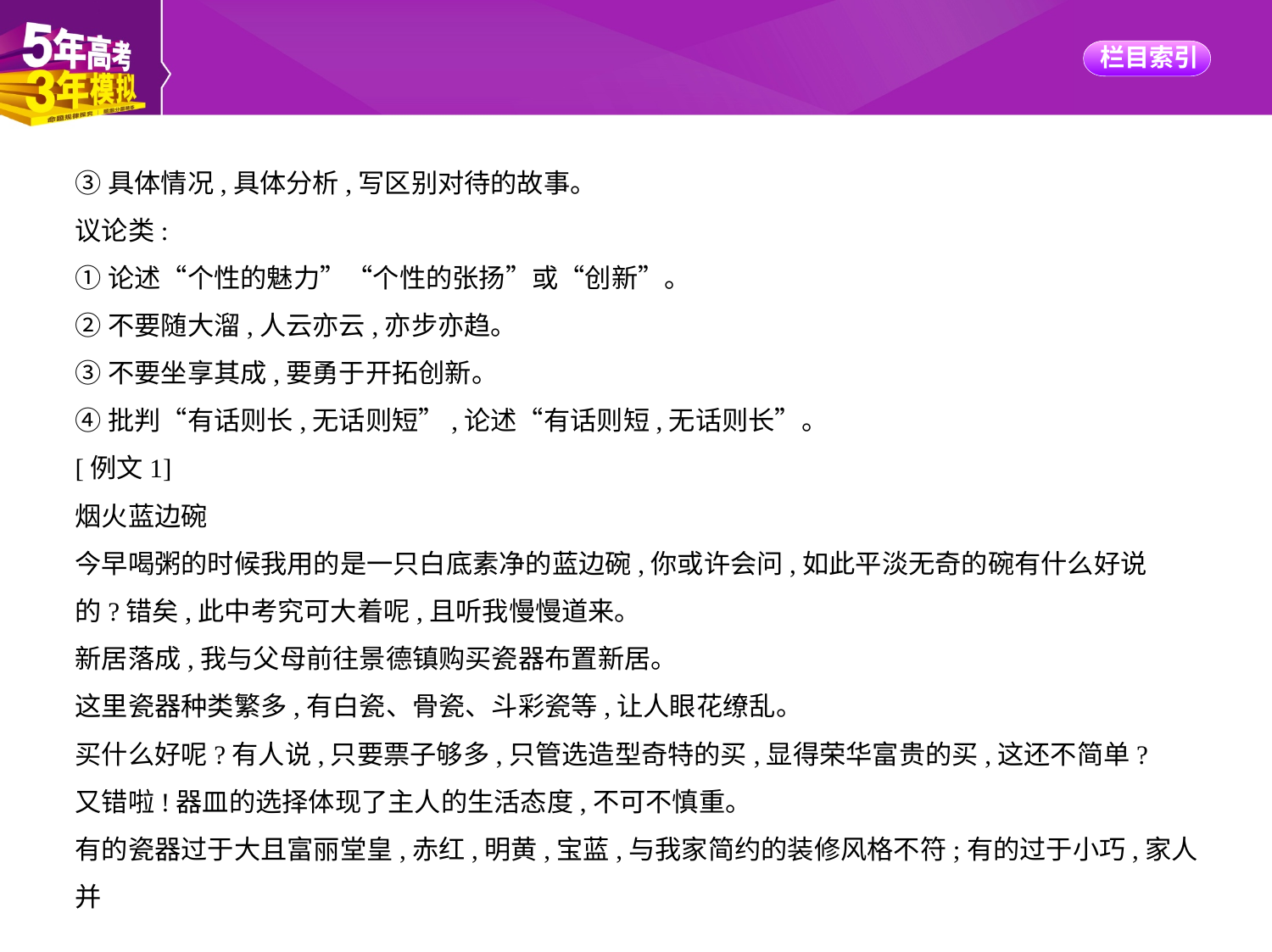

③具体情况,具体分析,写区别对待的故事。
议论类:
①论述“个性的魅力”“个性的张扬”或“创新”。
②不要随大溜,人云亦云,亦步亦趋。
③不要坐享其成,要勇于开拓创新。
④批判“有话则长,无话则短”,论述“有话则短,无话则长”。
[例文1]
烟火蓝边碗
今早喝粥的时候我用的是一只白底素净的蓝边碗,你或许会问,如此平淡无奇的碗有什么好说
的?错矣,此中考究可大着呢,且听我慢慢道来。
新居落成,我与父母前往景德镇购买瓷器布置新居。
这里瓷器种类繁多,有白瓷、骨瓷、斗彩瓷等,让人眼花缭乱。
买什么好呢?有人说,只要票子够多,只管选造型奇特的买,显得荣华富贵的买,这还不简单?
又错啦!器皿的选择体现了主人的生活态度,不可不慎重。
有的瓷器过于大且富丽堂皇,赤红,明黄,宝蓝,与我家简约的装修风格不符;有的过于小巧,家人并